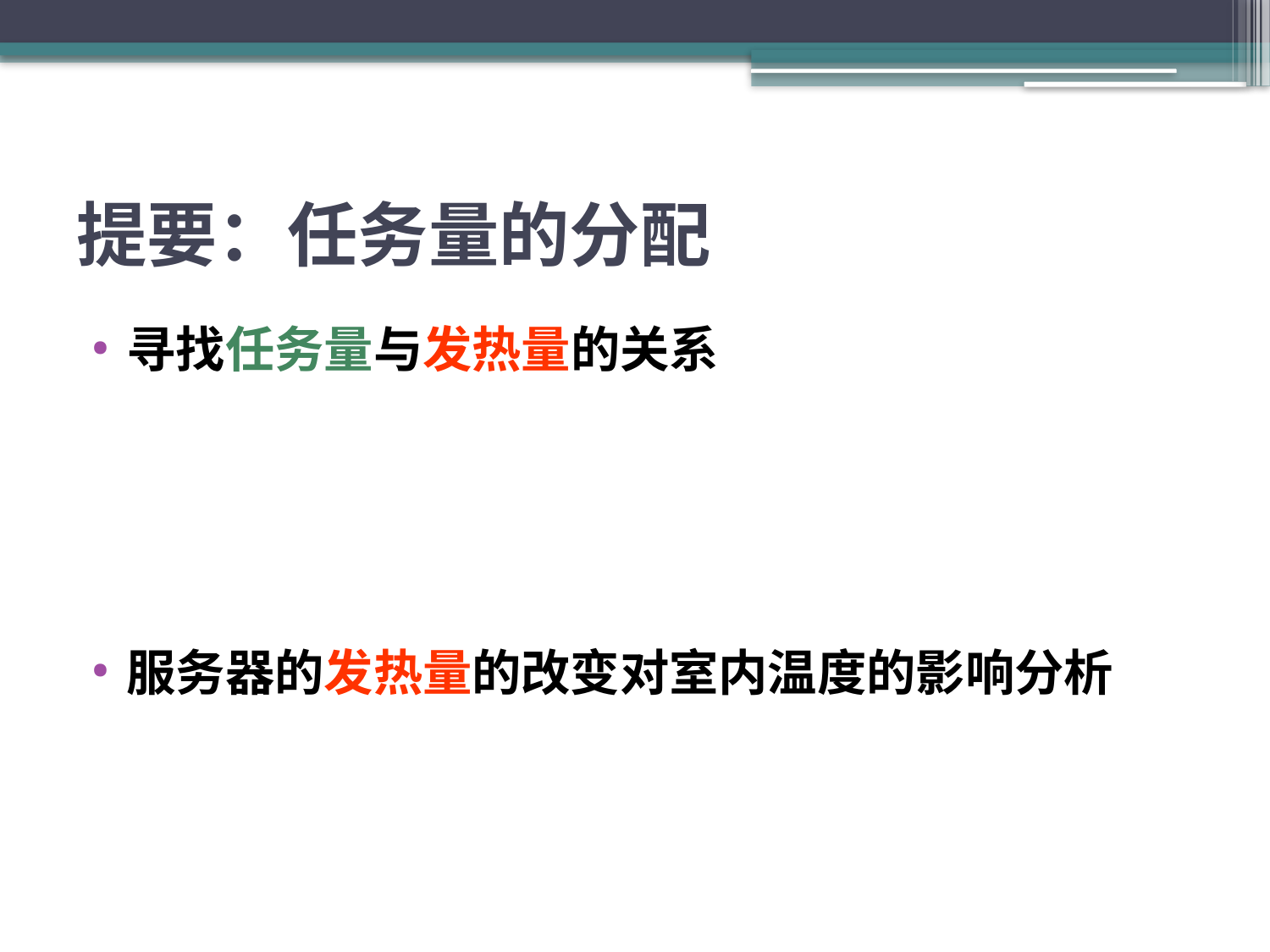

# 提要：任务量的分配
寻找任务量与发热量的关系

服务器的发热量的改变对室内温度的影响分析